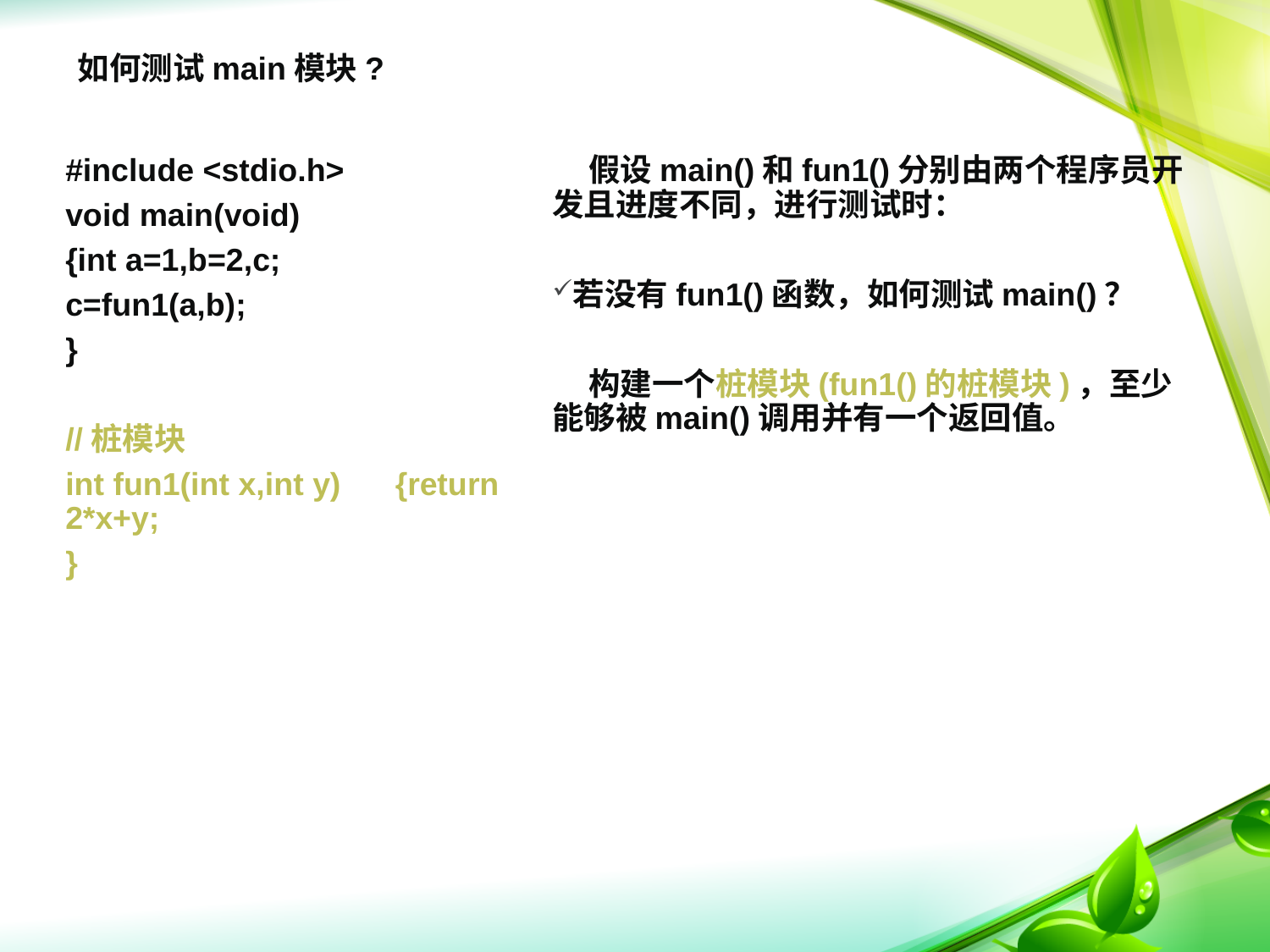

如何测试main模块?
#include <stdio.h>
void main(void)
{int a=1,b=2,c;
c=fun1(a,b);
}

//桩模块
int fun1(int x,int y)　 {return 2*x+y;
}
    假设main()和fun1()分别由两个程序员开发且进度不同，进行测试时：

若没有fun1()函数，如何测试main()？

    构建一个桩模块(fun1()的桩模块)，至少能够被main()调用并有一个返回值。